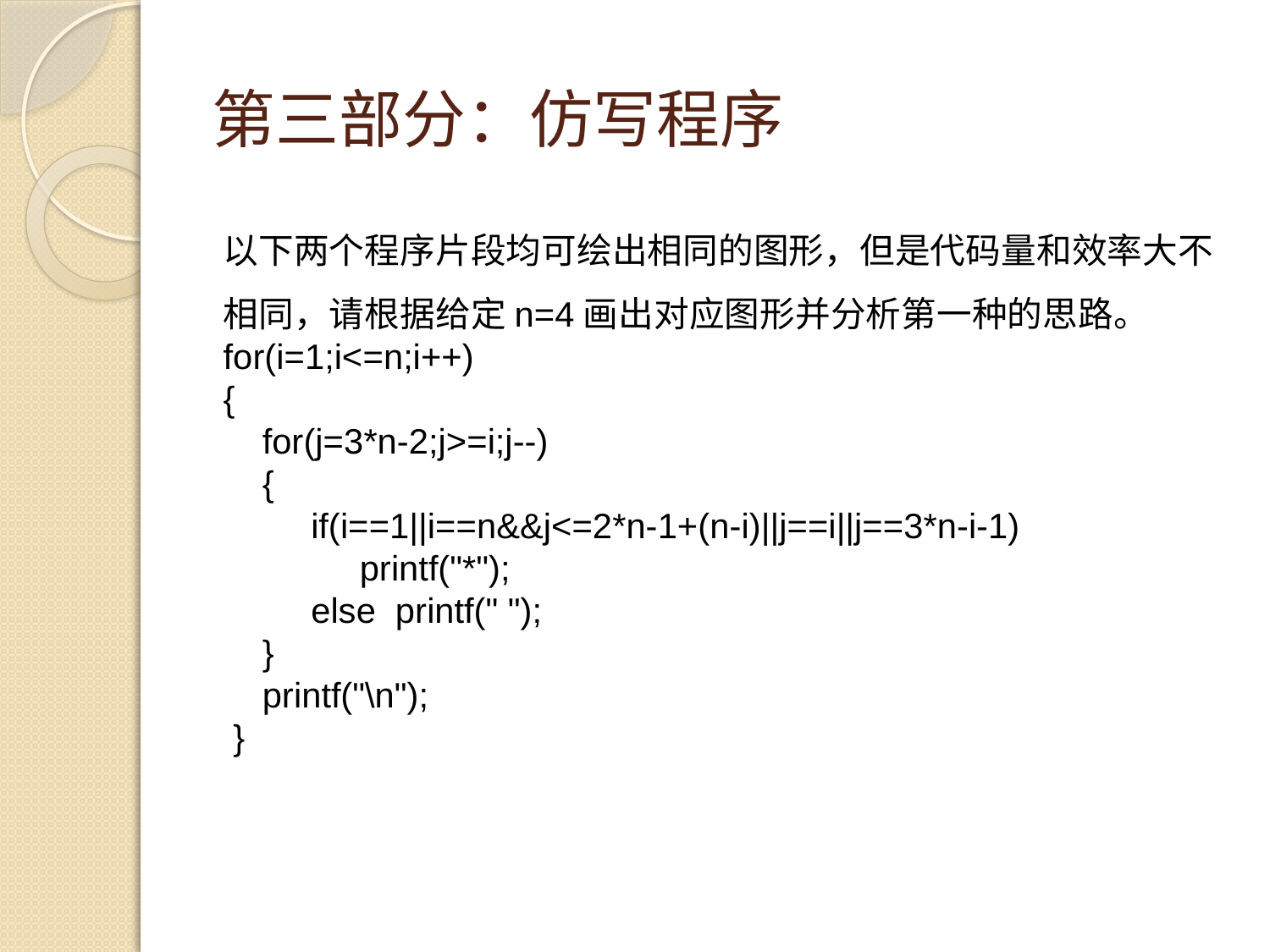

# 第三部分：仿写程序
以下两个程序片段均可绘出相同的图形，但是代码量和效率大不相同，请根据给定n=4画出对应图形并分析第一种的思路。
for(i=1;i<=n;i++)
{
    for(j=3*n-2;j>=i;j--)
    {
         if(i==1||i==n&&j<=2*n-1+(n-i)||j==i||j==3*n-i-1)
              printf("*");
         else  printf(" ");
    }
    printf("\n");
 }